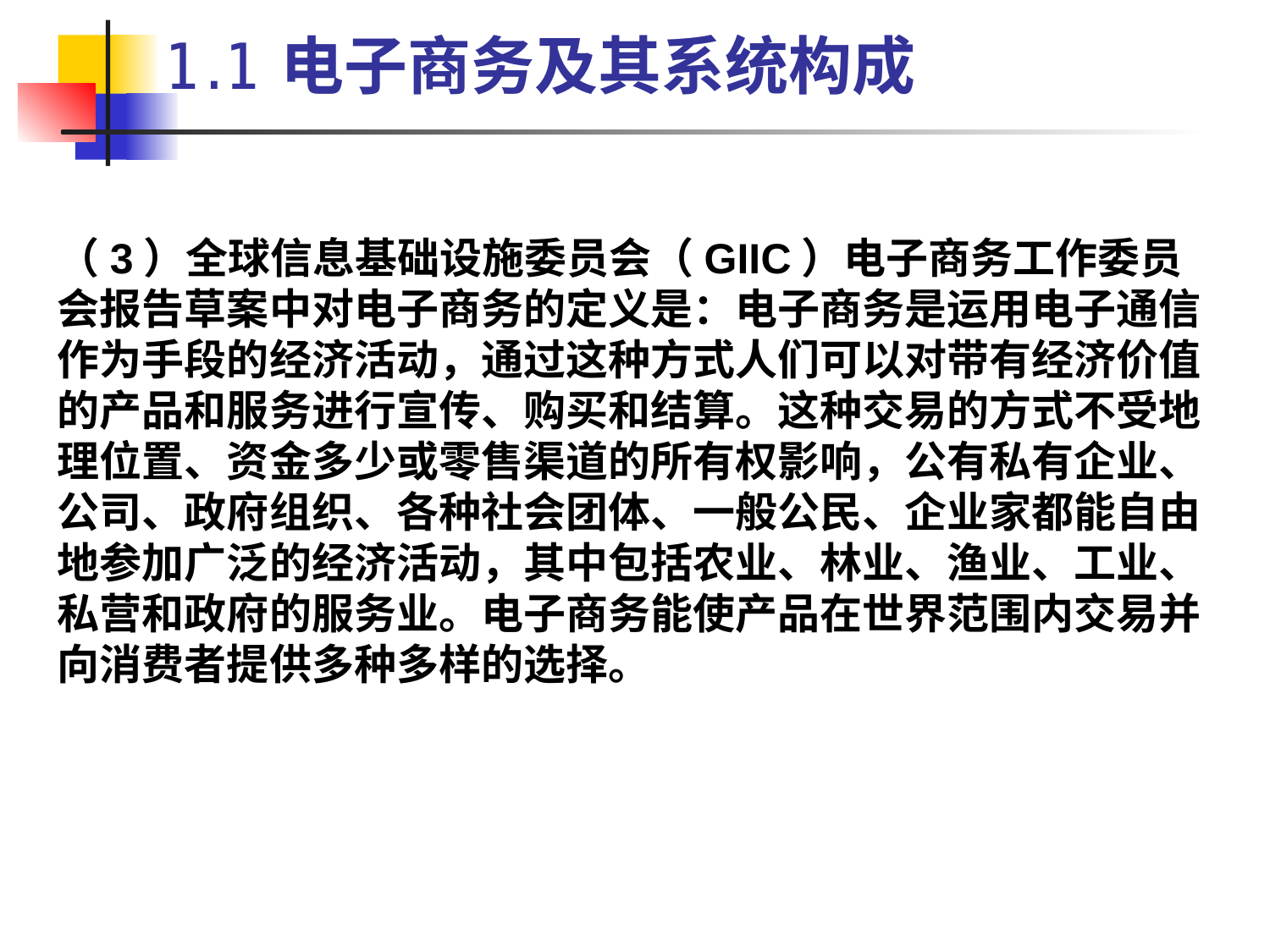

1.1电子商务及其系统构成
（3）全球信息基础设施委员会（GIIC）电子商务工作委员会报告草案中对电子商务的定义是：电子商务是运用电子通信作为手段的经济活动，通过这种方式人们可以对带有经济价值的产品和服务进行宣传、购买和结算。这种交易的方式不受地理位置、资金多少或零售渠道的所有权影响，公有私有企业、公司、政府组织、各种社会团体、一般公民、企业家都能自由地参加广泛的经济活动，其中包括农业、林业、渔业、工业、私营和政府的服务业。电子商务能使产品在世界范围内交易并向消费者提供多种多样的选择。